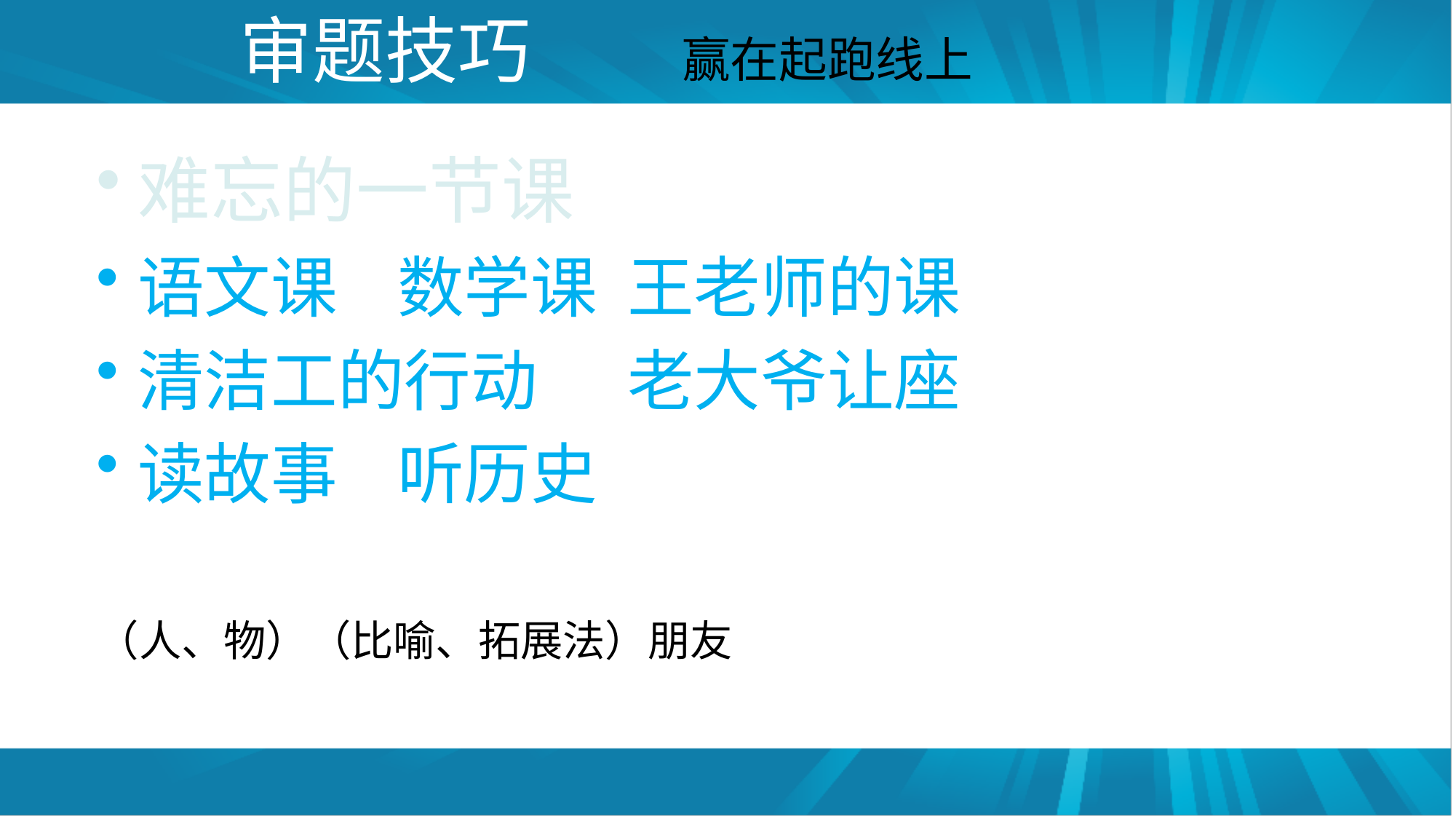

# 审题技巧          赢在起跑线上
难忘的一节课
语文课    数学课  王老师的课
清洁工的行动      老大爷让座
读故事    听历史

（人、物）（比喻、拓展法）朋友